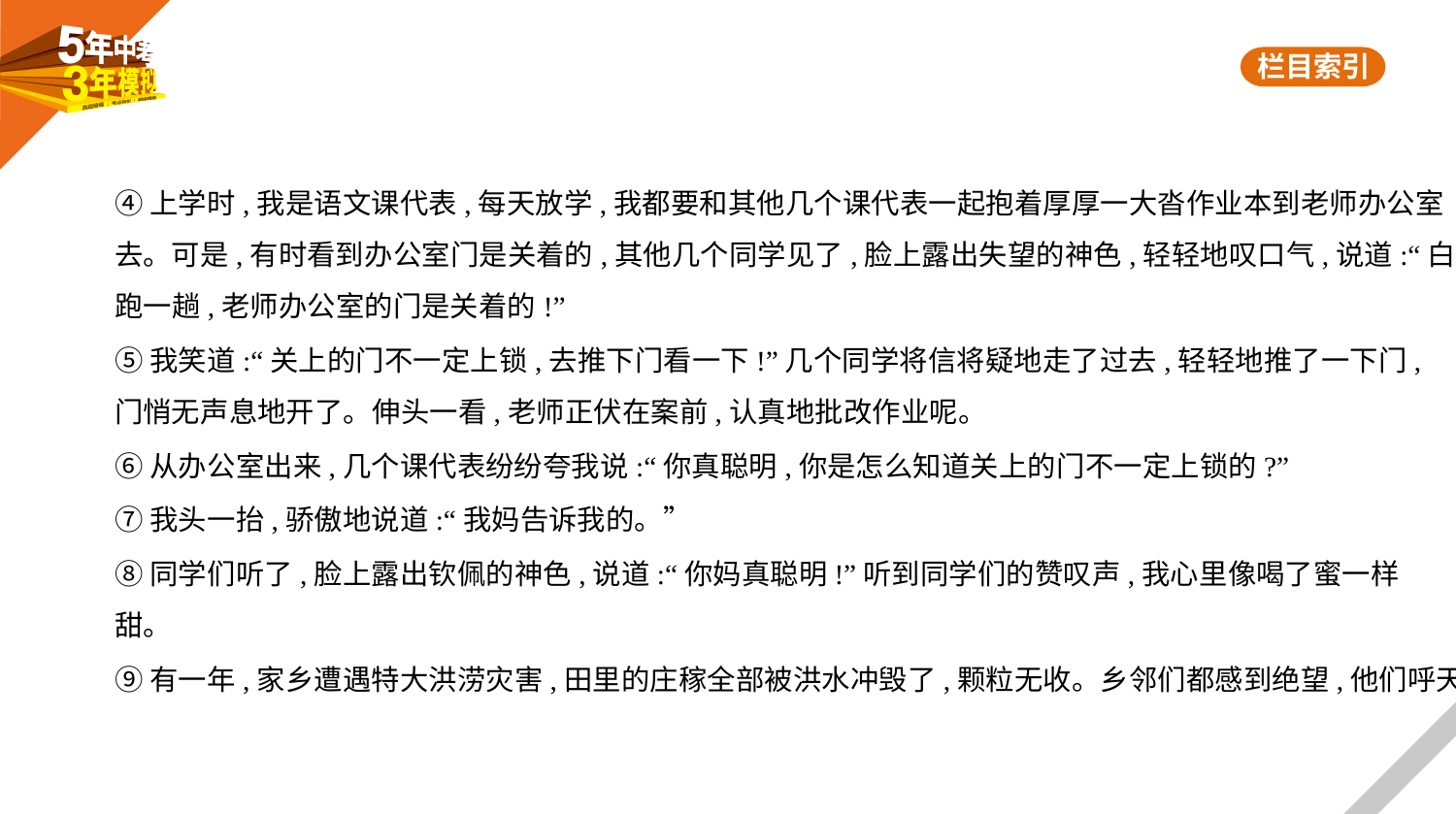

④上学时,我是语文课代表,每天放学,我都要和其他几个课代表一起抱着厚厚一大沓作业本到老师办公室
去。可是,有时看到办公室门是关着的,其他几个同学见了,脸上露出失望的神色,轻轻地叹口气,说道:“白
跑一趟,老师办公室的门是关着的!”
⑤我笑道:“关上的门不一定上锁,去推下门看一下!”几个同学将信将疑地走了过去,轻轻地推了一下门,
门悄无声息地开了。伸头一看,老师正伏在案前,认真地批改作业呢。
⑥从办公室出来,几个课代表纷纷夸我说:“你真聪明,你是怎么知道关上的门不一定上锁的?”
⑦我头一抬,骄傲地说道:“我妈告诉我的。”
⑧同学们听了,脸上露出钦佩的神色,说道:“你妈真聪明!”听到同学们的赞叹声,我心里像喝了蜜一样
甜。
⑨有一年,家乡遭遇特大洪涝灾害,田里的庄稼全部被洪水冲毁了,颗粒无收。乡邻们都感到绝望,他们呼天